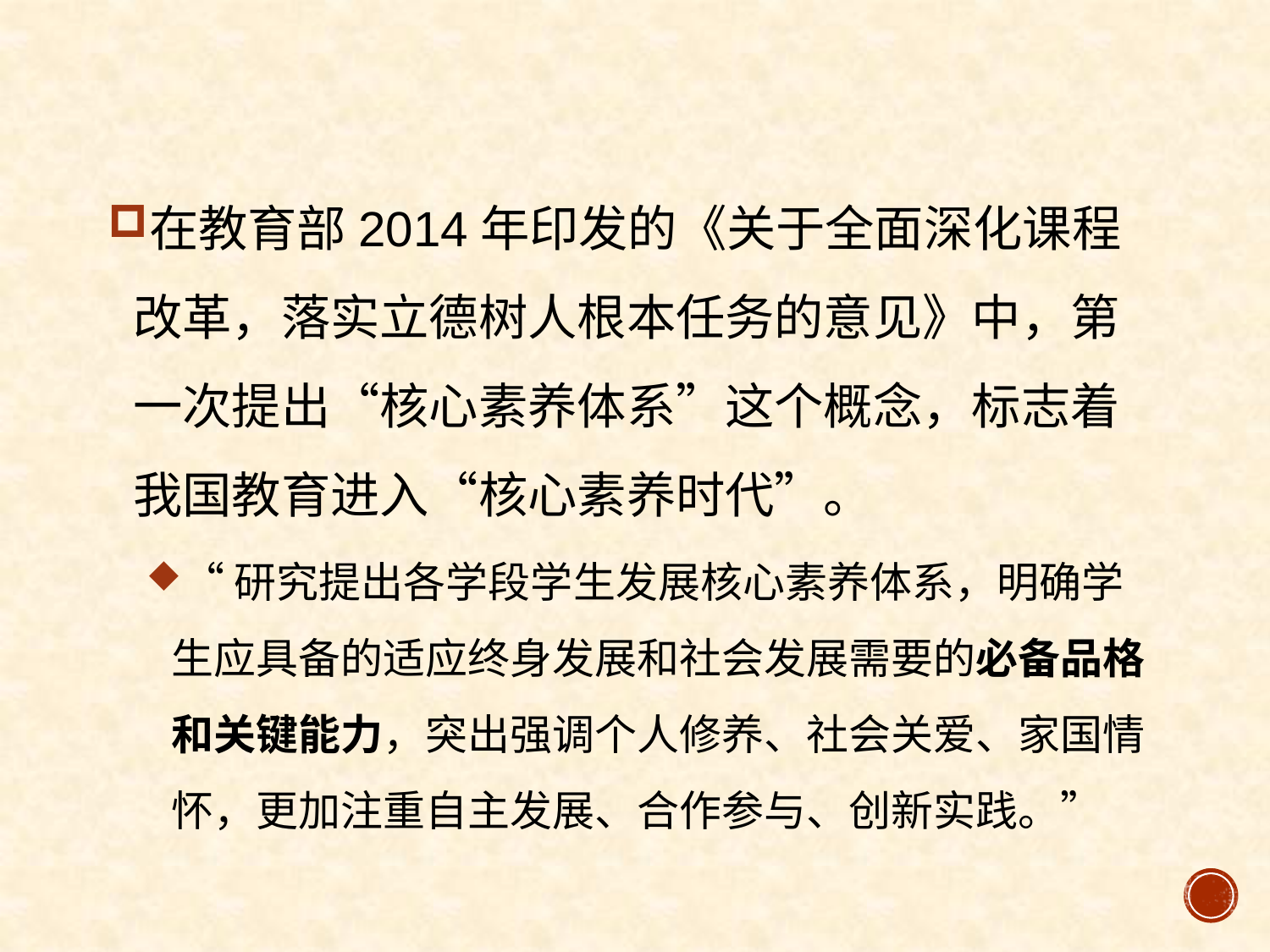

#
在教育部2014年印发的《关于全面深化课程改革，落实立德树人根本任务的意见》中，第一次提出“核心素养体系”这个概念，标志着我国教育进入“核心素养时代”。
“研究提出各学段学生发展核心素养体系，明确学生应具备的适应终身发展和社会发展需要的必备品格和关键能力，突出强调个人修养、社会关爱、家国情怀，更加注重自主发展、合作参与、创新实践。”